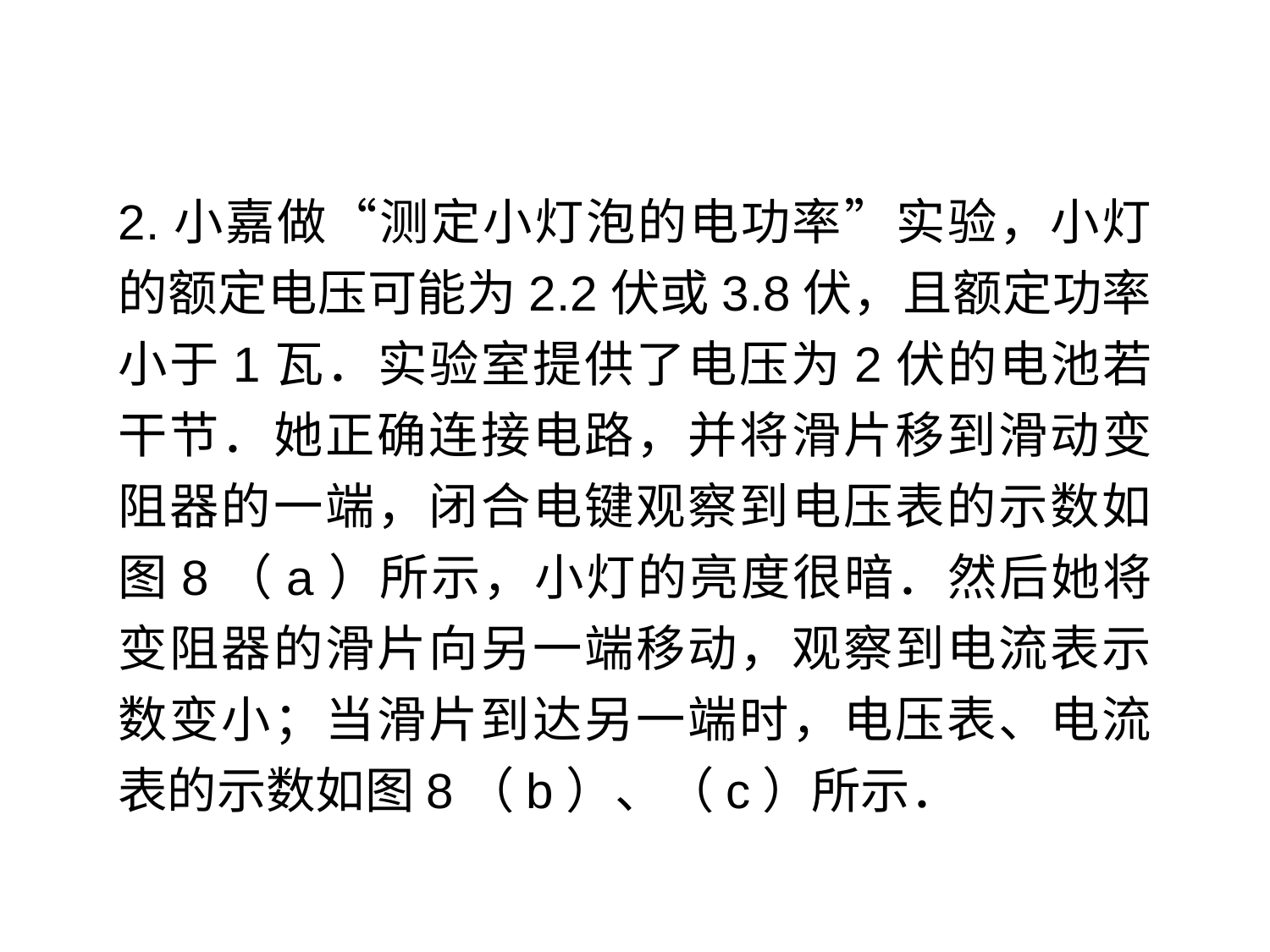

2.小嘉做“测定小灯泡的电功率”实验，小灯的额定电压可能为2.2伏或3.8伏，且额定功率小于1瓦．实验室提供了电压为2伏的电池若干节．她正确连接电路，并将滑片移到滑动变阻器的一端，闭合电键观察到电压表的示数如图8（a）所示，小灯的亮度很暗．然后她将变阻器的滑片向另一端移动，观察到电流表示数变小；当滑片到达另一端时，电压表、电流表的示数如图8（b）、（c）所示．